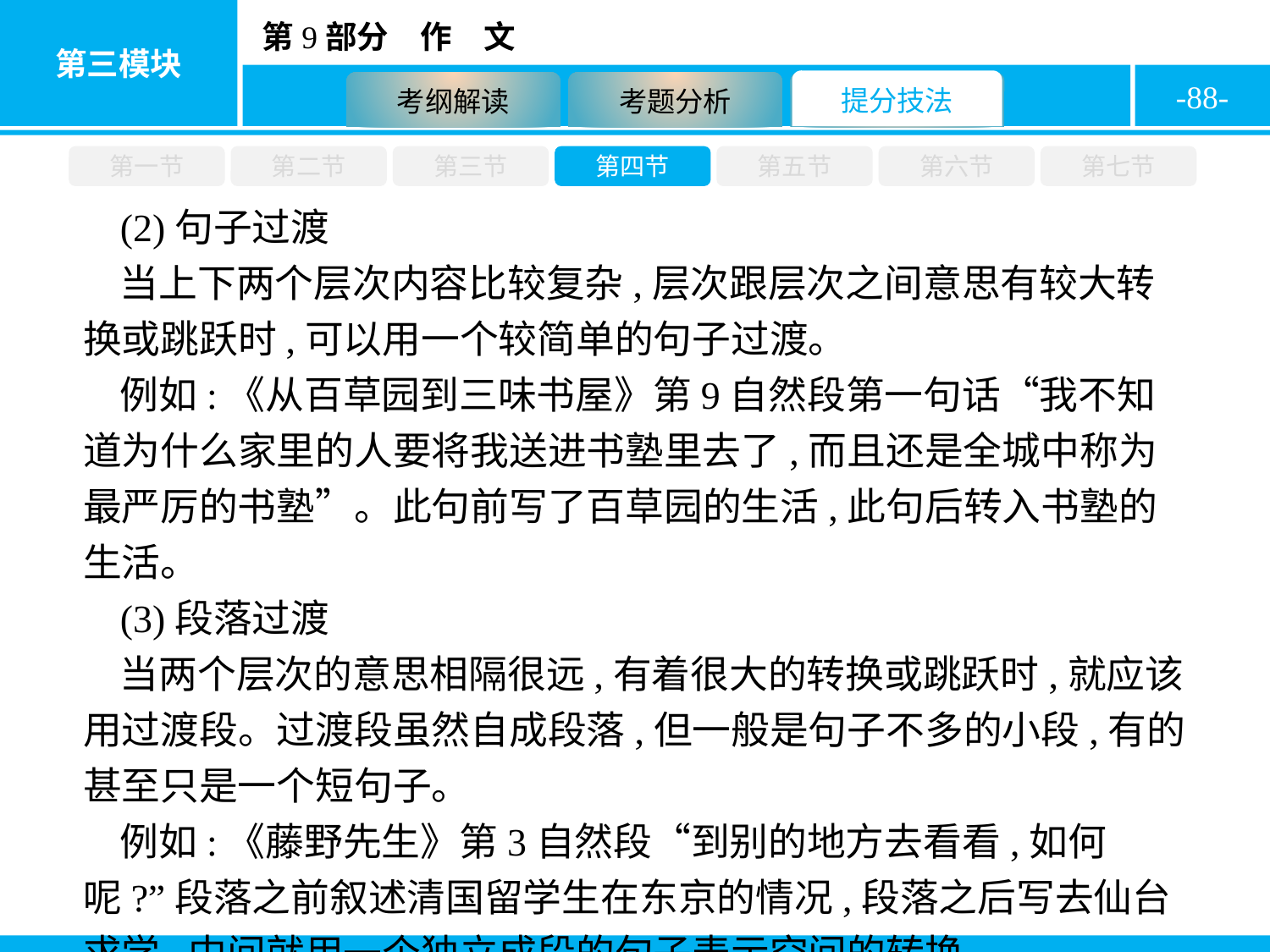

-88-
第一节
第二节
第三节
第四节
第五节
第六节
第七节
(2)句子过渡
当上下两个层次内容比较复杂,层次跟层次之间意思有较大转换或跳跃时,可以用一个较简单的句子过渡。
例如:《从百草园到三味书屋》第9自然段第一句话“我不知道为什么家里的人要将我送进书塾里去了,而且还是全城中称为最严厉的书塾”。此句前写了百草园的生活,此句后转入书塾的生活。
(3)段落过渡
当两个层次的意思相隔很远,有着很大的转换或跳跃时,就应该用过渡段。过渡段虽然自成段落,但一般是句子不多的小段,有的甚至只是一个短句子。
例如:《藤野先生》第3自然段“到别的地方去看看,如何呢?”段落之前叙述清国留学生在东京的情况,段落之后写去仙台求学,中间就用一个独立成段的句子表示空间的转换。